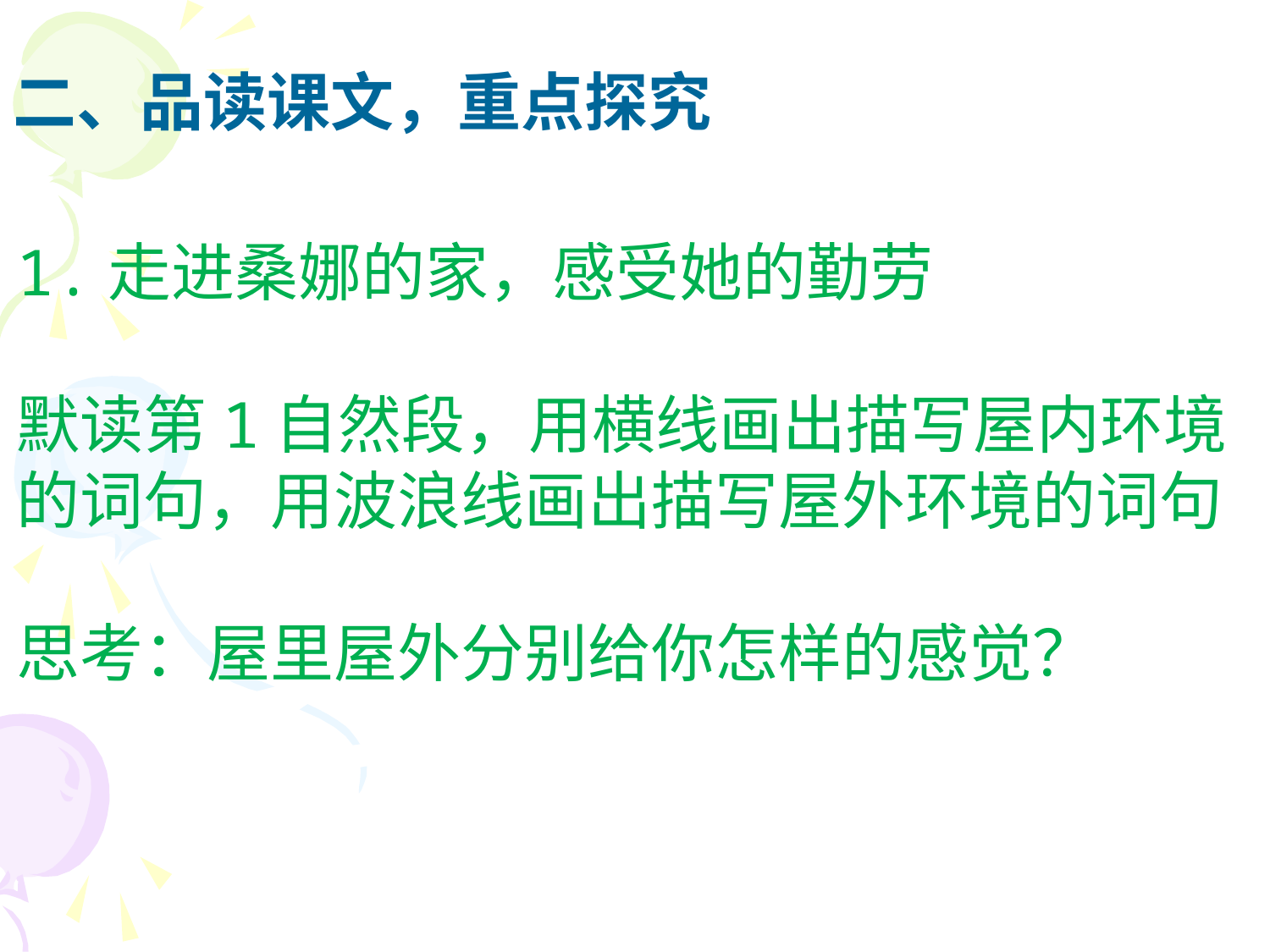

二、品读课文，重点探究
1.走进桑娜的家，感受她的勤劳
默读第1自然段，用横线画出描写屋内环境的词句，用波浪线画出描写屋外环境的词句

思考：屋里屋外分别给你怎样的感觉？